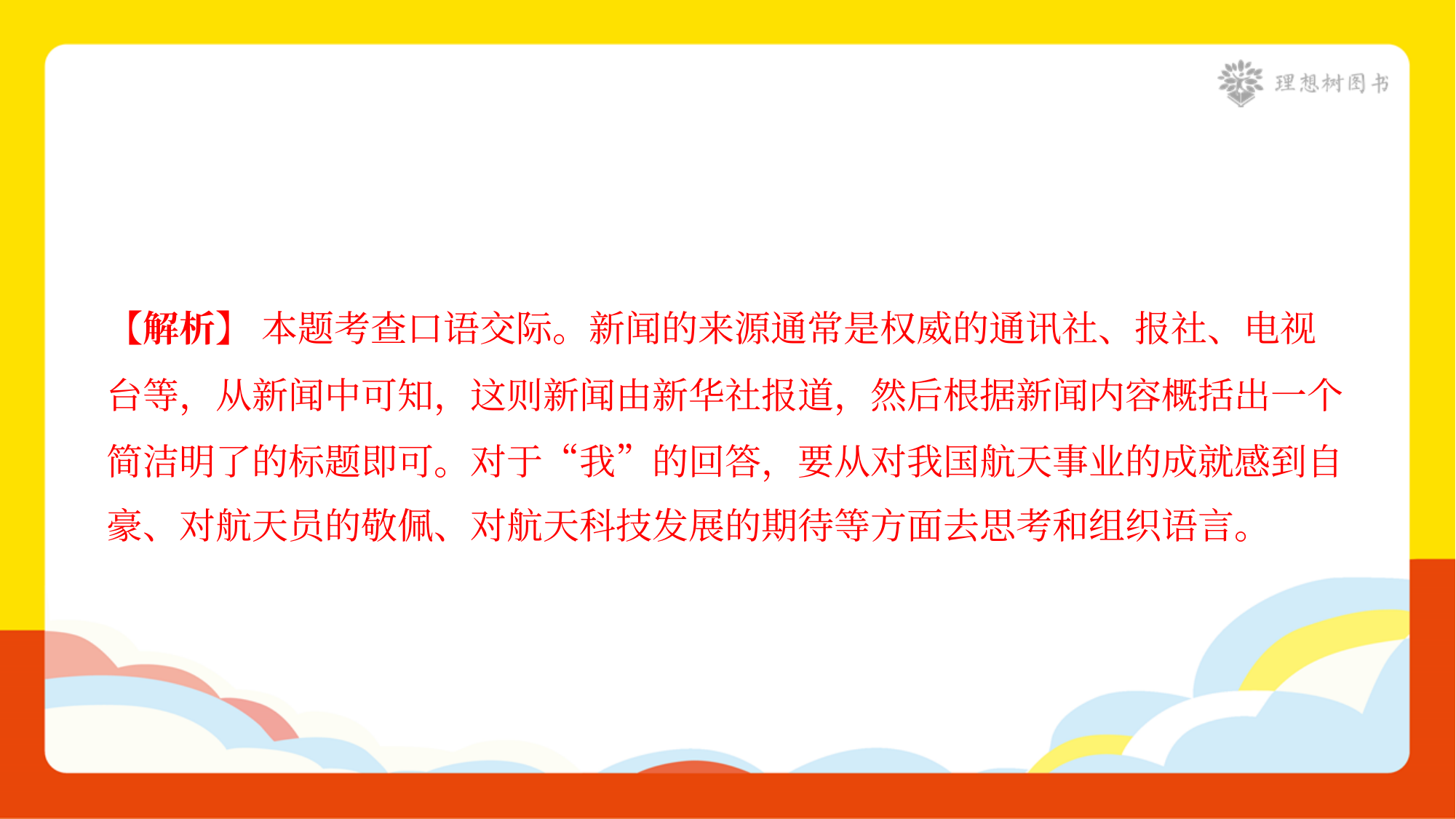

【解析】 本题考查口语交际。新闻的来源通常是权威的通讯社、报社、电视
台等，从新闻中可知，这则新闻由新华社报道，然后根据新闻内容概括出一个
简洁明了的标题即可。对于“我”的回答，要从对我国航天事业的成就感到自
豪、对航天员的敬佩、对航天科技发展的期待等方面去思考和组织语言。